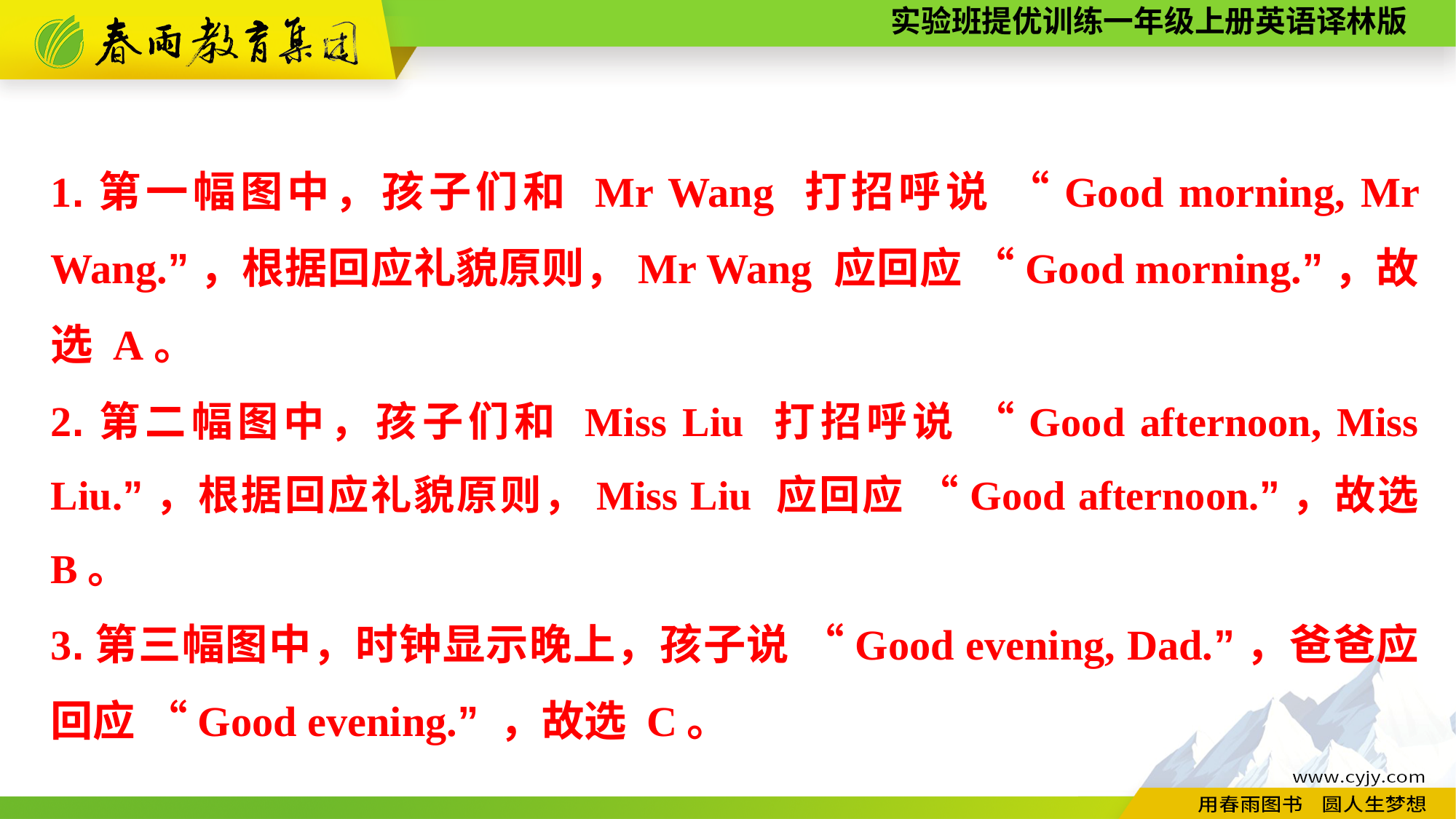

1.第一幅图中，孩子们和 Mr Wang 打招呼说 “Good morning, Mr Wang.”，根据回应礼貌原则，Mr Wang 应回应 “Good morning.”，故选 A。
2.第二幅图中，孩子们和 Miss Liu 打招呼说 “Good afternoon, Miss Liu.”，根据回应礼貌原则，Miss Liu 应回应 “Good afternoon.”，故选 B。
3.第三幅图中，时钟显示晚上，孩子说 “Good evening, Dad.”，爸爸应回应 “Good evening.” ，故选 C。